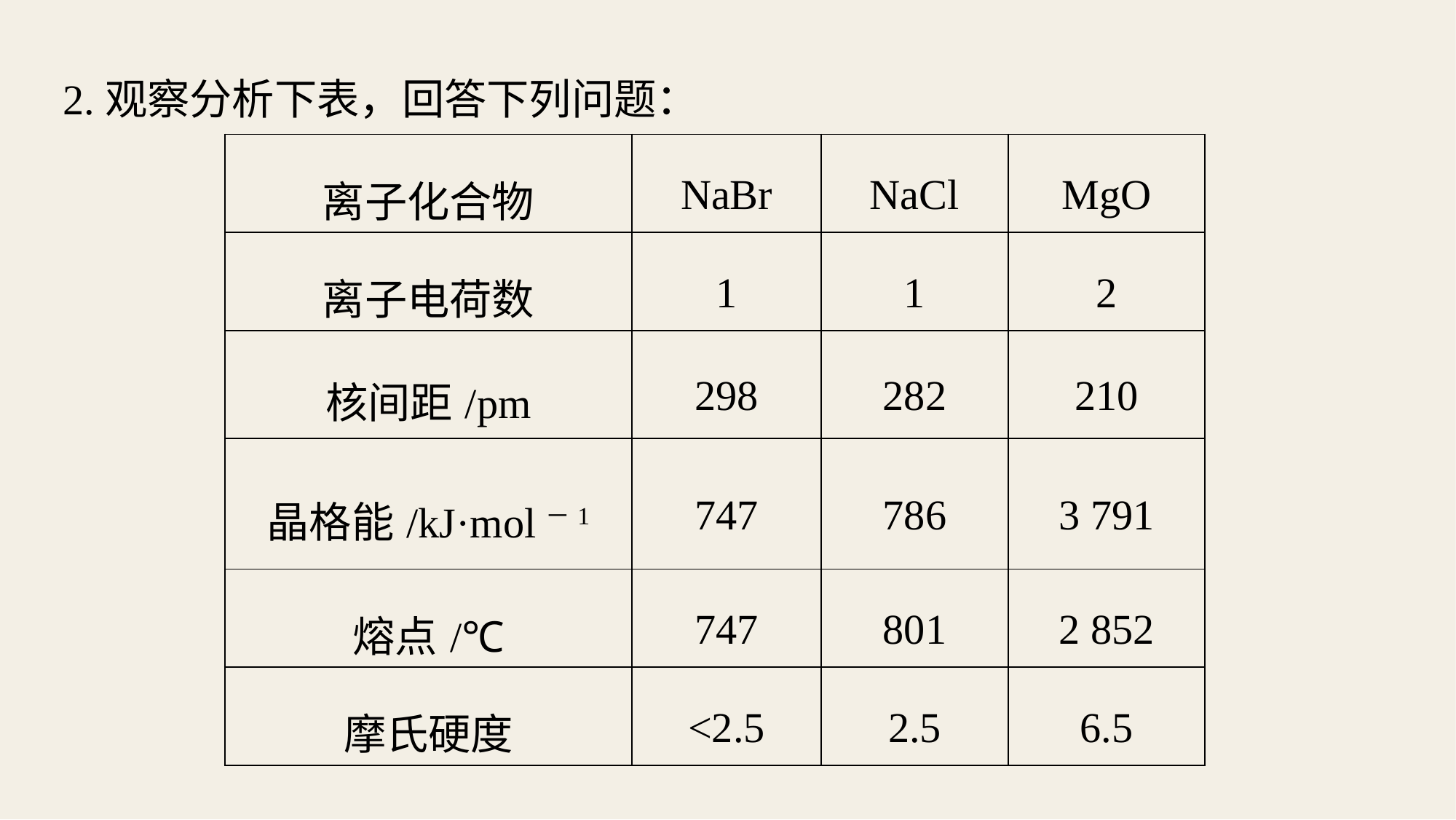

2.观察分析下表，回答下列问题：
| 离子化合物 | NaBr | NaCl | MgO |
| --- | --- | --- | --- |
| 离子电荷数 | 1 | 1 | 2 |
| 核间距/pm | 298 | 282 | 210 |
| 晶格能/kJ·mol－1 | 747 | 786 | 3 791 |
| 熔点/℃ | 747 | 801 | 2 852 |
| 摩氏硬度 | <2.5 | 2.5 | 6.5 |